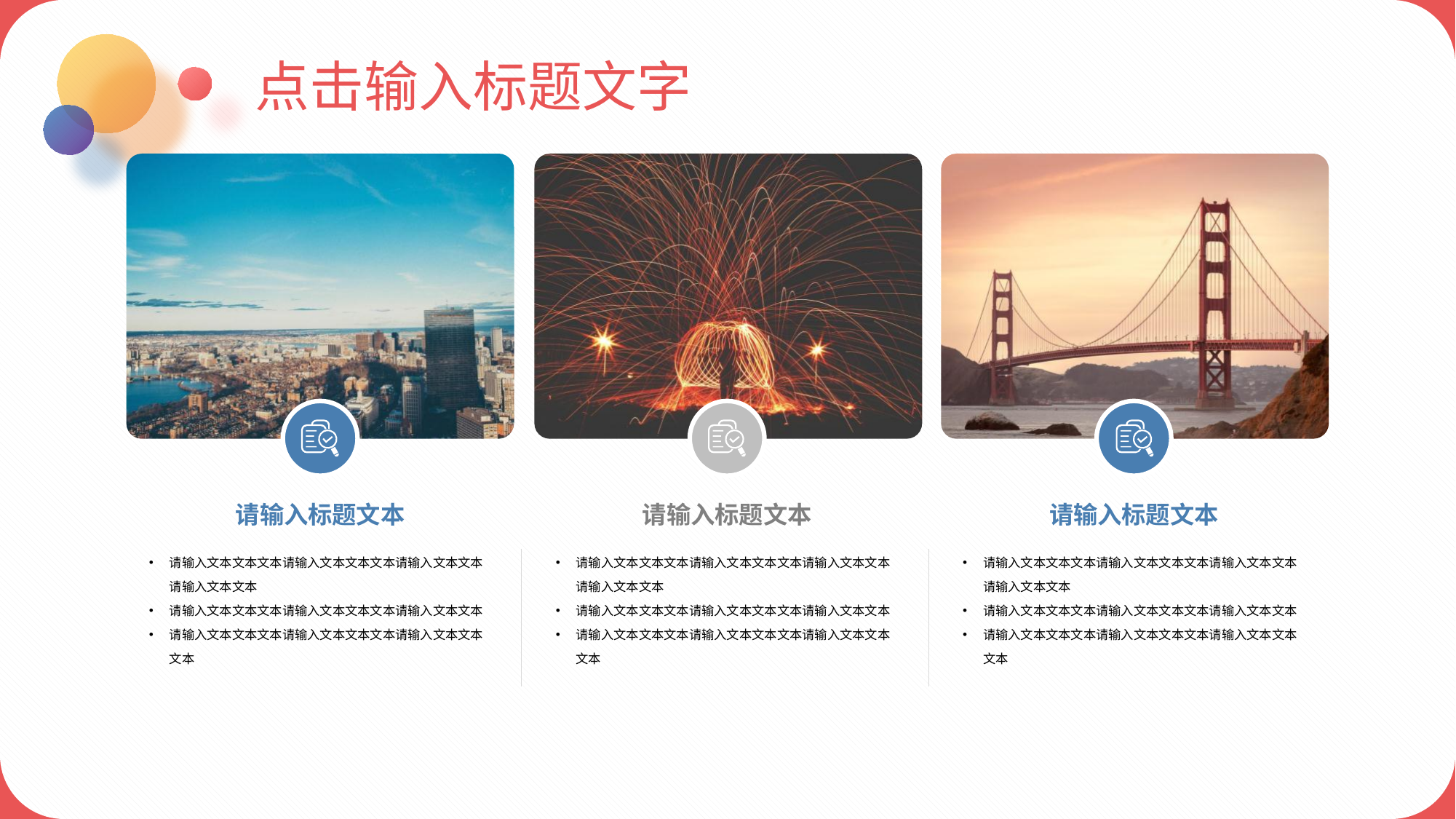

点击输入标题文字

请输入标题文本
请输入标题文本
请输入标题文本
请输入文本文本文本请输入文本文本文本请输入文本文本请输入文本文本
请输入文本文本文本请输入文本文本文本请输入文本文本
请输入文本文本文本请输入文本文本文本请输入文本文本文本
请输入文本文本文本请输入文本文本文本请输入文本文本请输入文本文本
请输入文本文本文本请输入文本文本文本请输入文本文本
请输入文本文本文本请输入文本文本文本请输入文本文本文本
请输入文本文本文本请输入文本文本文本请输入文本文本请输入文本文本
请输入文本文本文本请输入文本文本文本请输入文本文本
请输入文本文本文本请输入文本文本文本请输入文本文本文本